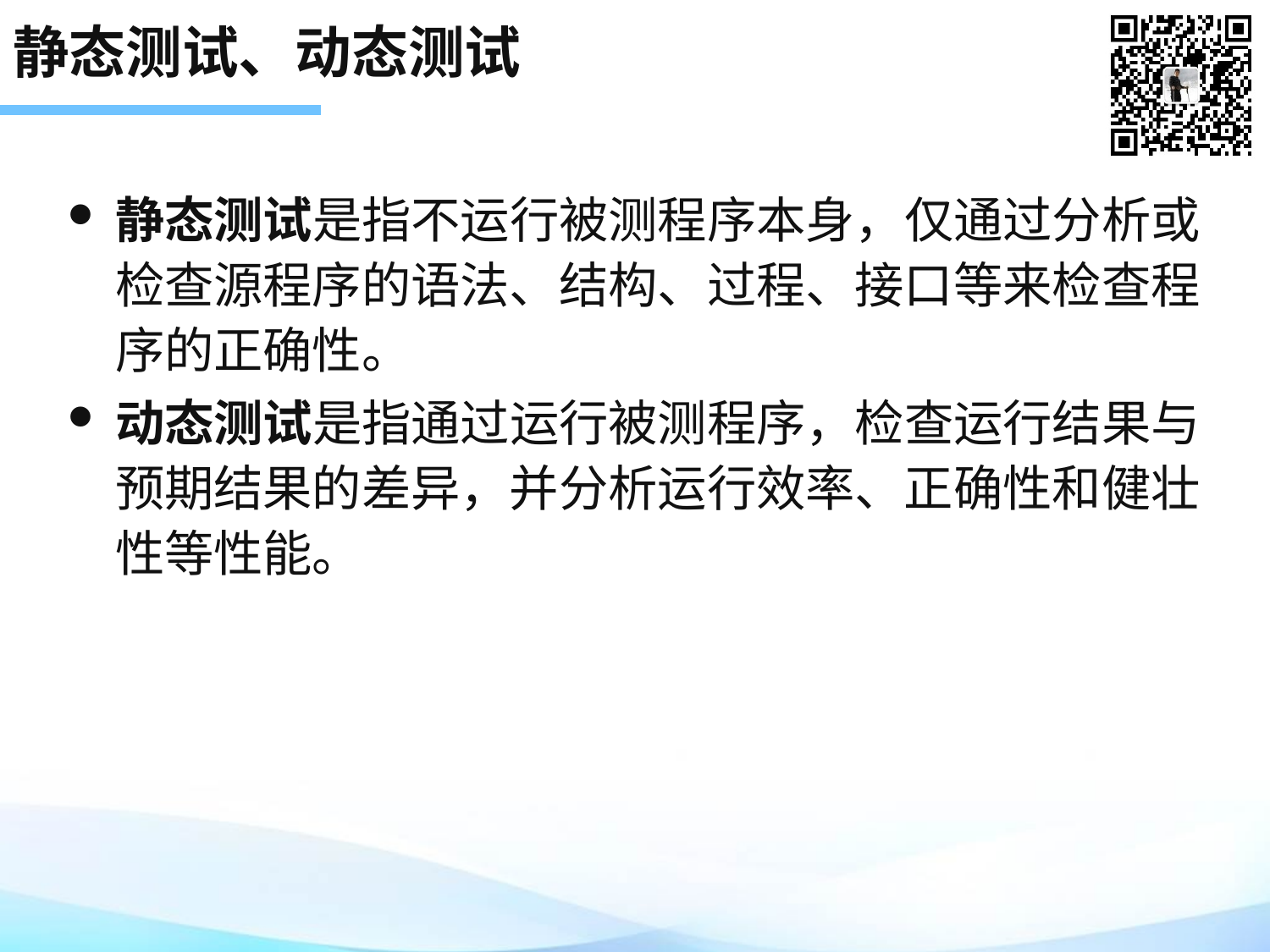

# 静态测试、动态测试
静态测试是指不运行被测程序本身，仅通过分析或检查源程序的语法、结构、过程、接口等来检查程序的正确性。
动态测试是指通过运行被测程序，检查运行结果与预期结果的差异，并分析运行效率、正确性和健壮性等性能。